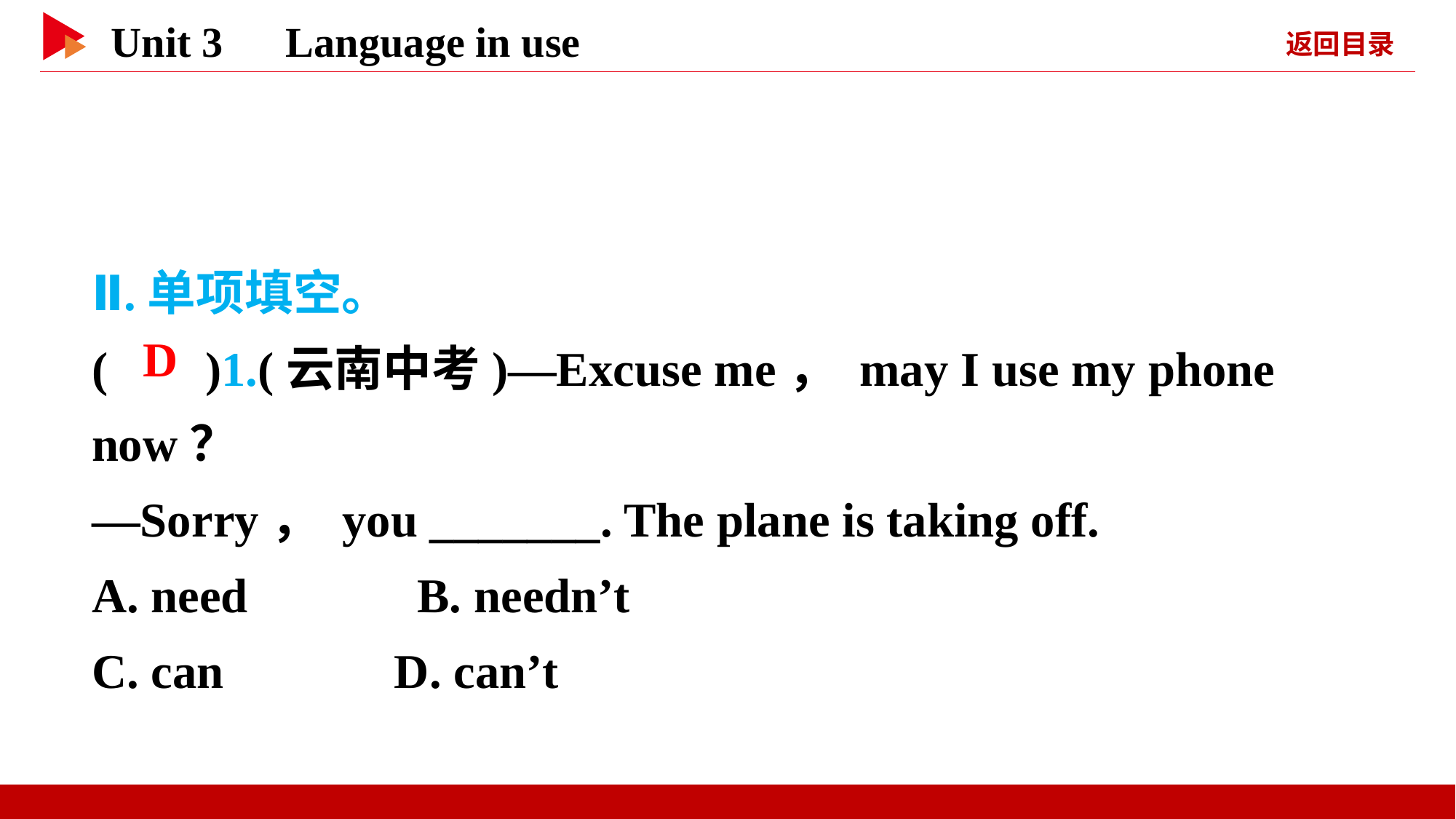

Ⅱ.单项填空。
(        )1.(云南中考)—Excuse me， may I use my phone now？
—Sorry， you _______. The plane is taking off.
A. need　　　B. needn’t
C. can              D. can’t
   D